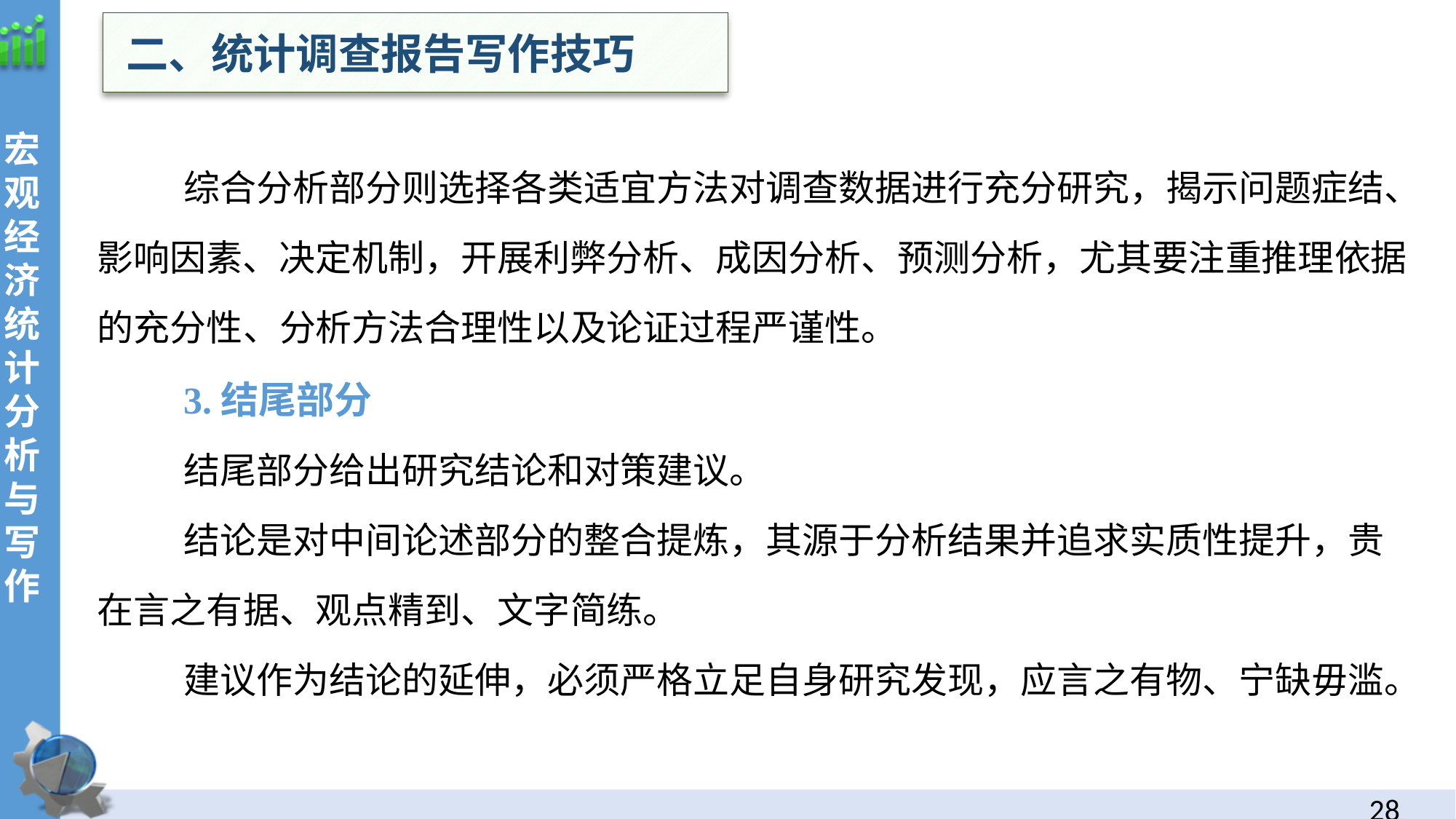

二、统计调查报告写作技巧
综合分析部分则选择各类适宜方法对调查数据进行充分研究，揭示问题症结、影响因素、决定机制，开展利弊分析、成因分析、预测分析，尤其要注重推理依据的充分性、分析方法合理性以及论证过程严谨性。
3.结尾部分
结尾部分给出研究结论和对策建议。
结论是对中间论述部分的整合提炼，其源于分析结果并追求实质性提升，贵在言之有据、观点精到、文字简练。
建议作为结论的延伸，必须严格立足自身研究发现，应言之有物、宁缺毋滥。
28